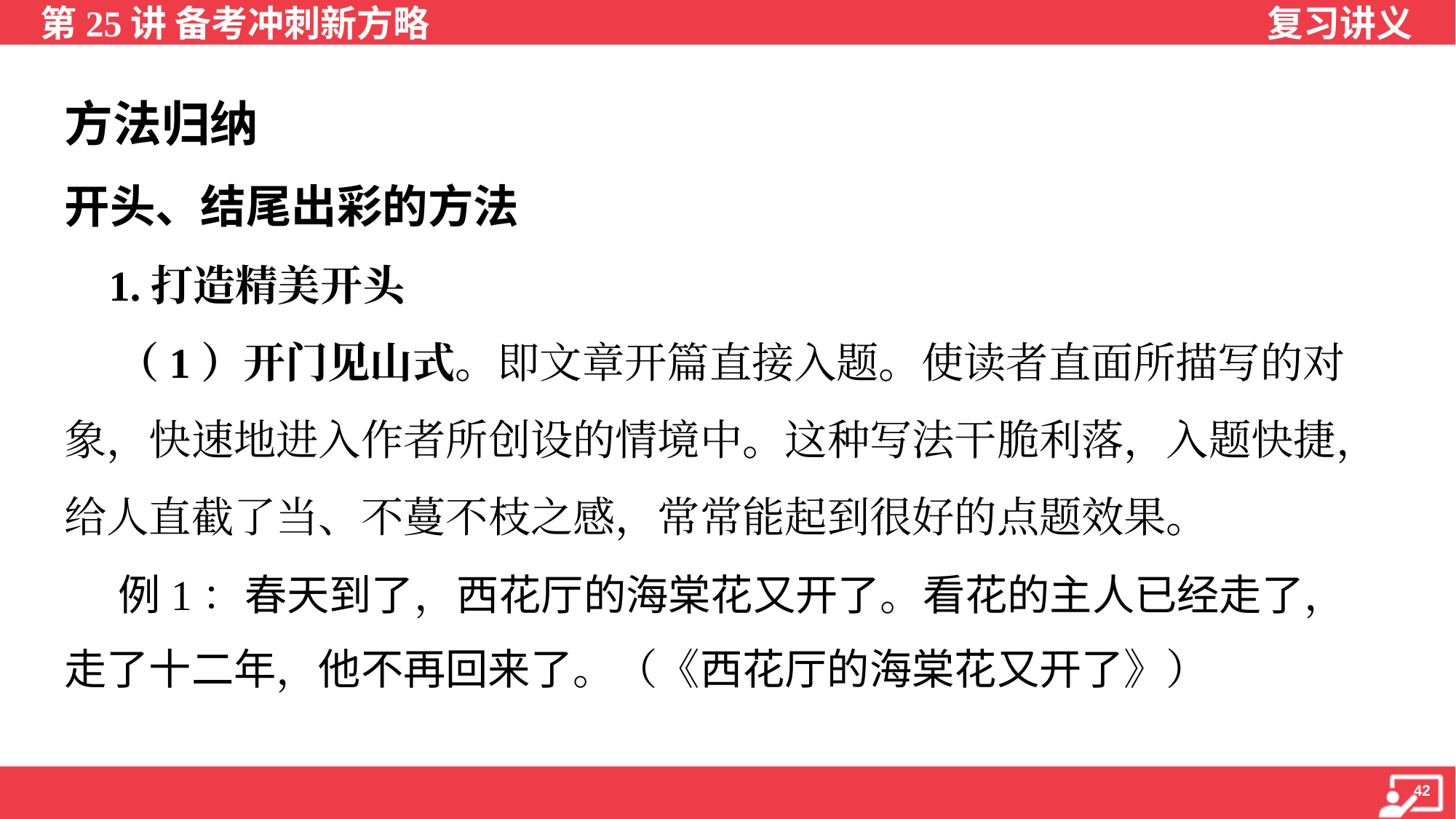

方法归纳
开头、结尾出彩的方法
    1.打造精美开头
    （1）开门见山式。即文章开篇直接入题。使读者直面所描写的对
象，快速地进入作者所创设的情境中。这种写法干脆利落，入题快捷，
给人直截了当、不蔓不枝之感，常常能起到很好的点题效果。
    例1：春天到了，西花厅的海棠花又开了。看花的主人已经走了，
走了十二年，他不再回来了。（《西花厅的海棠花又开了》）